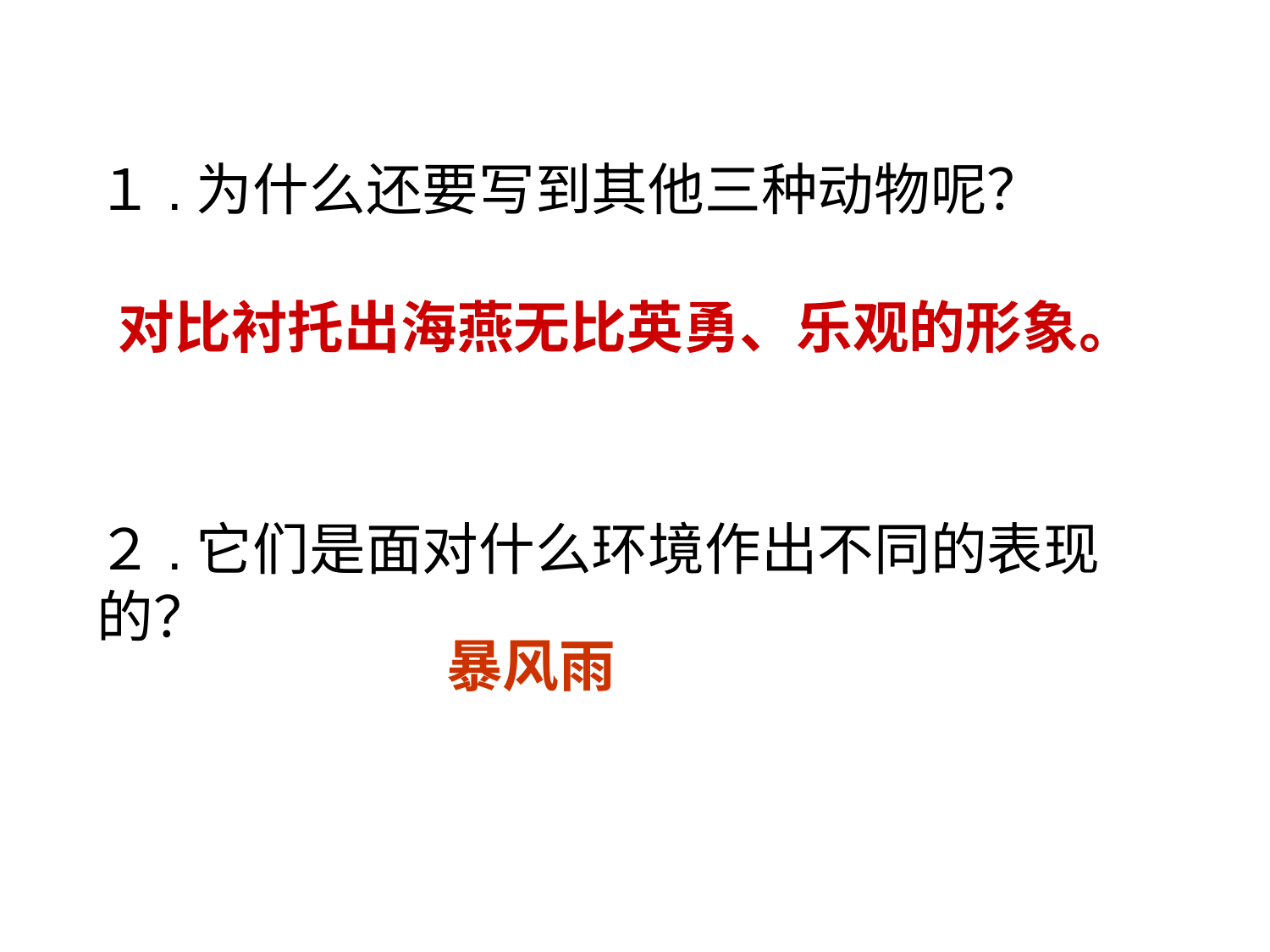

１.为什么还要写到其他三种动物呢？
对比衬托出海燕无比英勇、乐观的形象。
２.它们是面对什么环境作出不同的表现的？
暴风雨